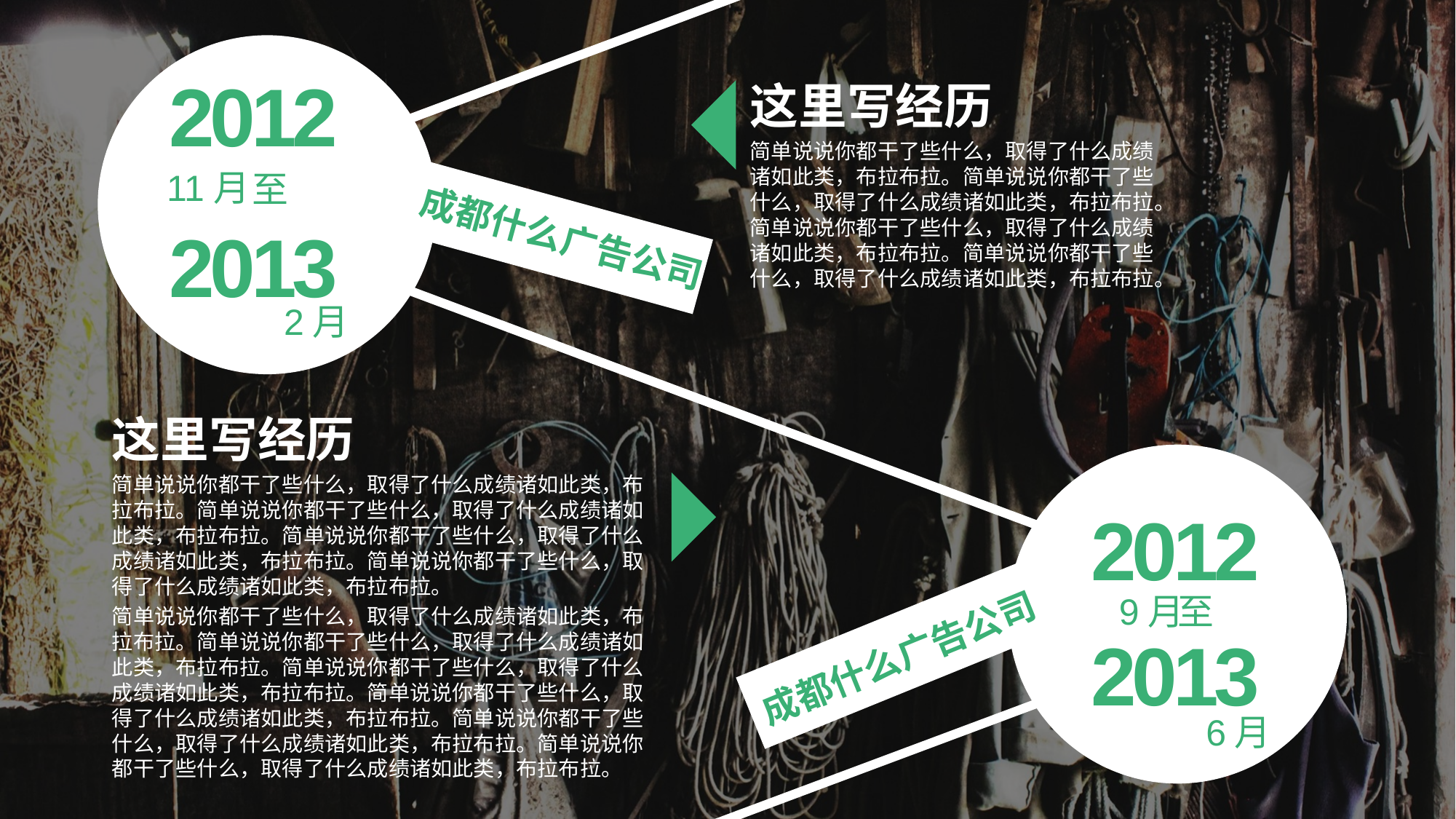

2012
这里写经历
简单说说你都干了些什么，取得了什么成绩诸如此类，布拉布拉。简单说说你都干了些什么，取得了什么成绩诸如此类，布拉布拉。简单说说你都干了些什么，取得了什么成绩诸如此类，布拉布拉。简单说说你都干了些什么，取得了什么成绩诸如此类，布拉布拉。

11月
至

2013
成都什么广告公司
2月
这里写经历
简单说说你都干了些什么，取得了什么成绩诸如此类，布拉布拉。简单说说你都干了些什么，取得了什么成绩诸如此类，布拉布拉。简单说说你都干了些什么，取得了什么成绩诸如此类，布拉布拉。简单说说你都干了些什么，取得了什么成绩诸如此类，布拉布拉。
简单说说你都干了些什么，取得了什么成绩诸如此类，布拉布拉。简单说说你都干了些什么，取得了什么成绩诸如此类，布拉布拉。简单说说你都干了些什么，取得了什么成绩诸如此类，布拉布拉。简单说说你都干了些什么，取得了什么成绩诸如此类，布拉布拉。简单说说你都干了些什么，取得了什么成绩诸如此类，布拉布拉。简单说说你都干了些什么，取得了什么成绩诸如此类，布拉布拉。

2012
9月
至

2013
成都什么广告公司
6月